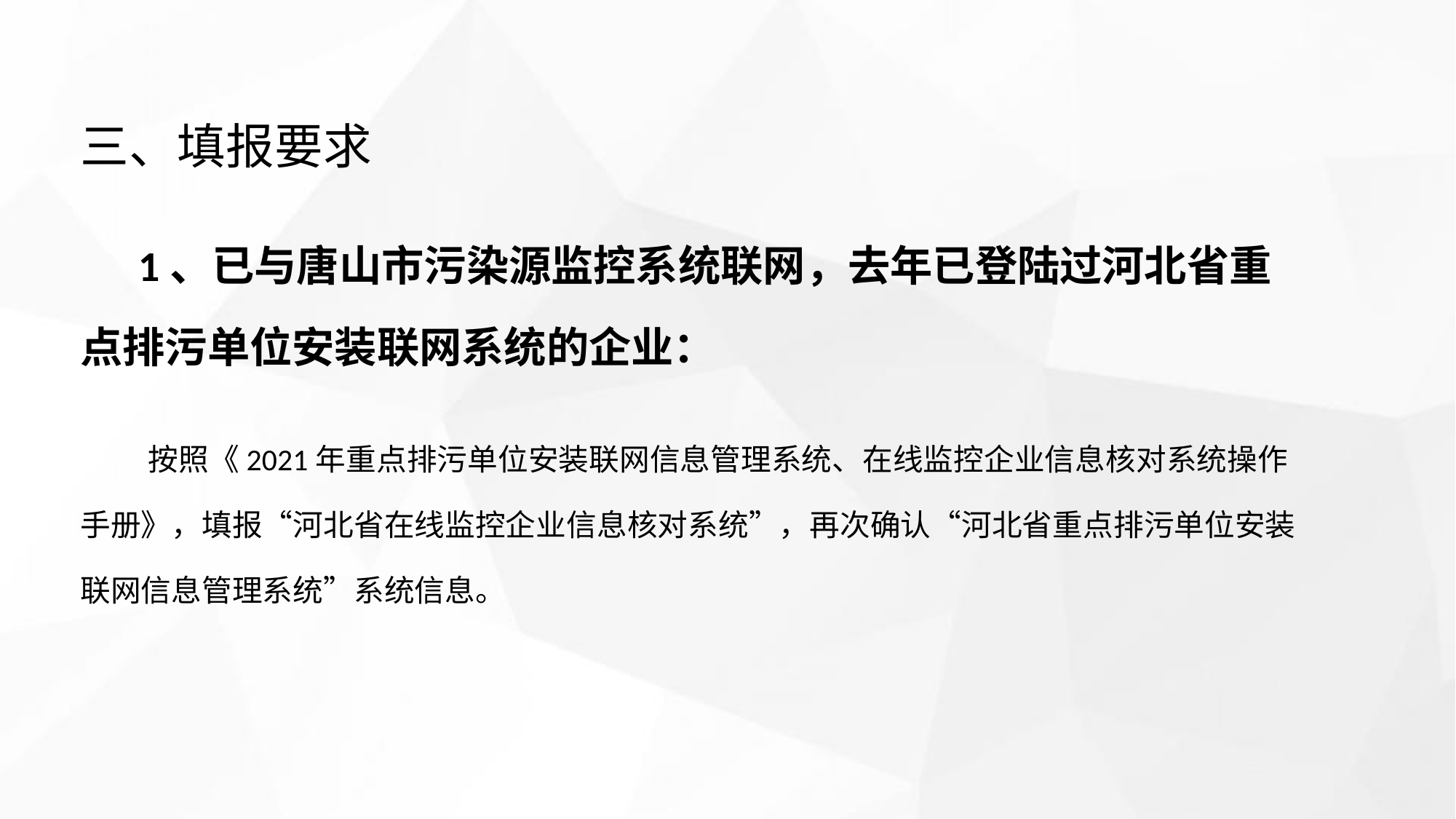

三、填报要求
      1、已与唐山市污染源监控系统联网，去年已登陆过河北省重点排污单位安装联网系统的企业：

         按照《2021年重点排污单位安装联网信息管理系统、在线监控企业信息核对系统操作手册》，填报“河北省在线监控企业信息核对系统”，再次确认“河北省重点排污单位安装联网信息管理系统”系统信息。